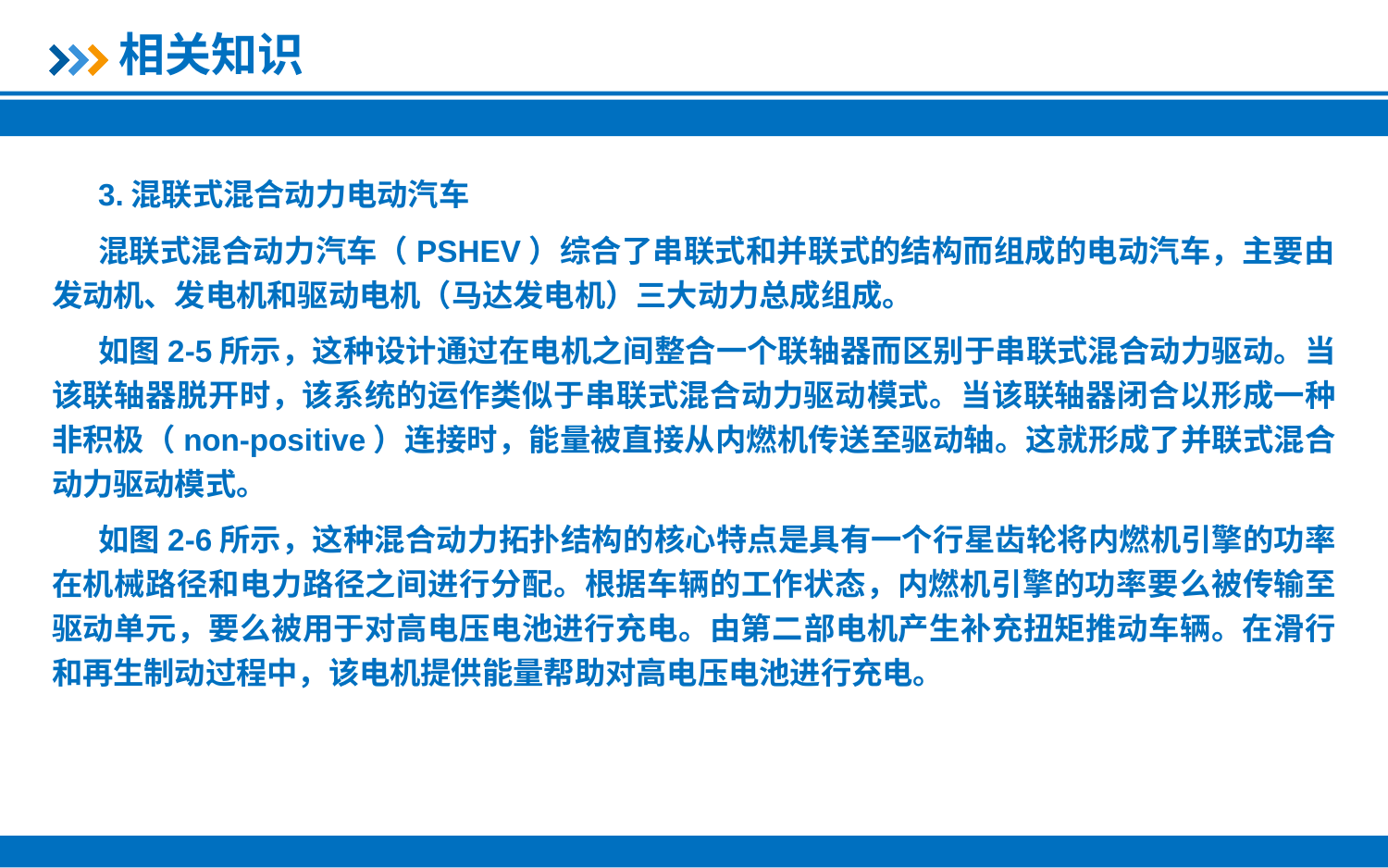

相关知识
3.混联式混合动力电动汽车
混联式混合动力汽车（PSHEV）综合了串联式和并联式的结构而组成的电动汽车，主要由发动机、发电机和驱动电机（马达发电机）三大动力总成组成。
如图2-5所示，这种设计通过在电机之间整合一个联轴器而区别于串联式混合动力驱动。当该联轴器脱开时，该系统的运作类似于串联式混合动力驱动模式。当该联轴器闭合以形成一种非积极（non-positive）连接时，能量被直接从内燃机传送至驱动轴。这就形成了并联式混合动力驱动模式。
如图2-6所示，这种混合动力拓扑结构的核心特点是具有一个行星齿轮将内燃机引擎的功率在机械路径和电力路径之间进行分配。根据车辆的工作状态，内燃机引擎的功率要么被传输至驱动单元，要么被用于对高电压电池进行充电。由第二部电机产生补充扭矩推动车辆。在滑行和再生制动过程中，该电机提供能量帮助对高电压电池进行充电。